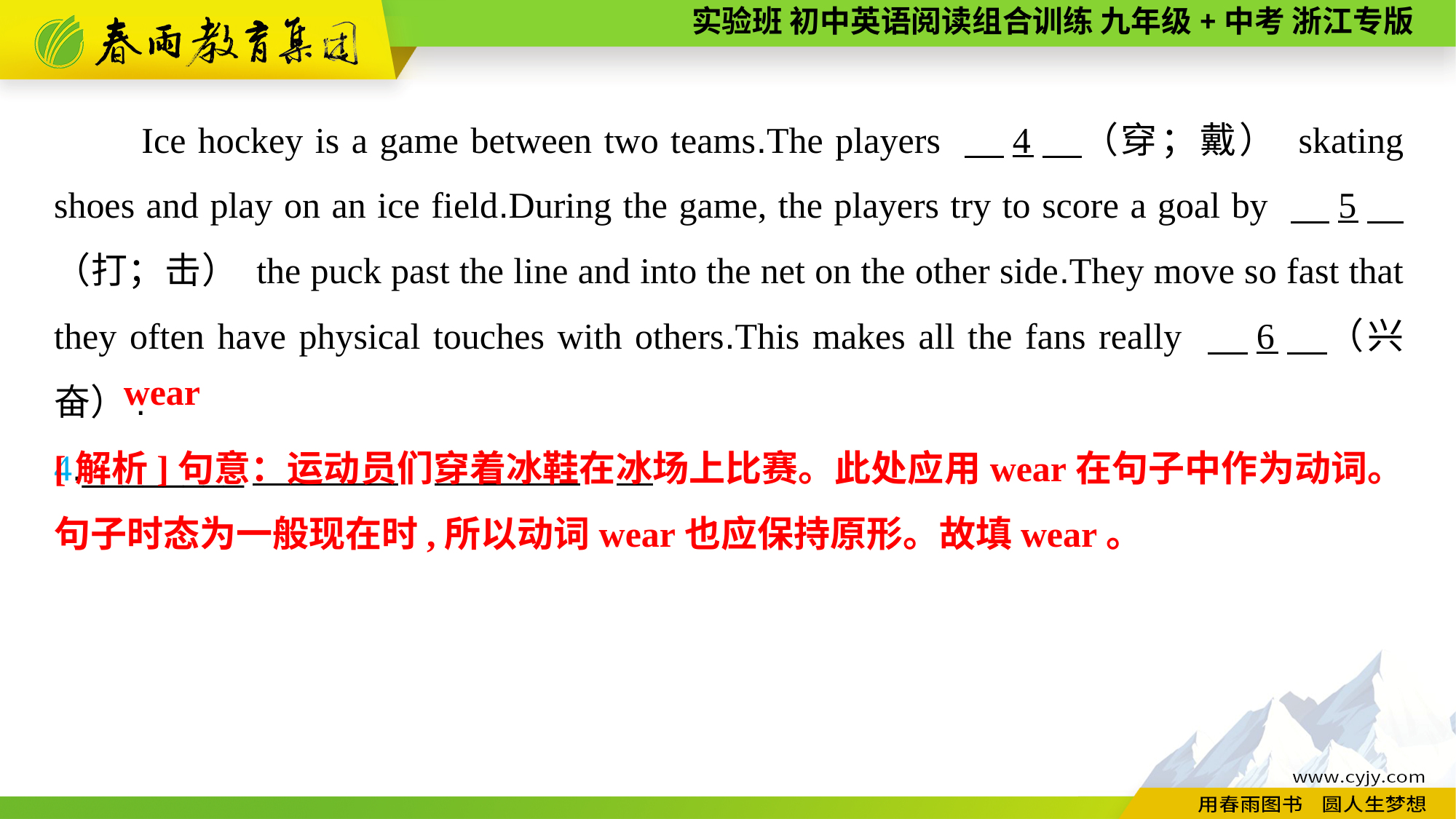

Ice hockey is a game between two teams.The players 　4　（穿；戴） skating shoes and play on an ice field.During the game, the players try to score a goal by 　5　（打；击） the puck past the line and into the net on the other side.They move so fast that they often have physical touches with others.This makes all the fans really 　6　（兴奋）.
4.________
wear
[解析]句意：运动员们穿着冰鞋在冰场上比赛。此处应用wear在句子中作为动词。句子时态为一般现在时,所以动词wear也应保持原形。故填wear。